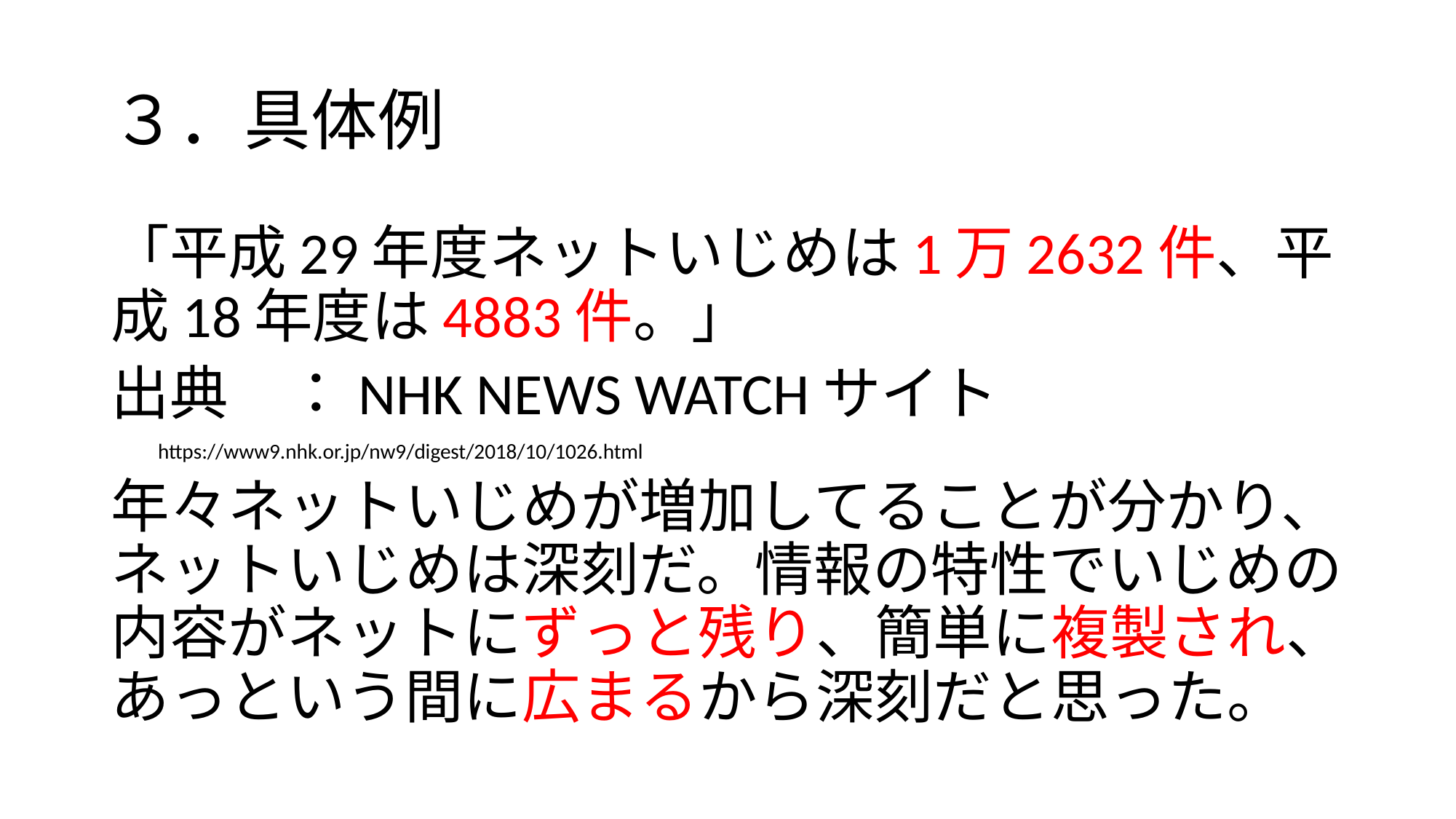

# ３．具体例
「平成29年度ネットいじめは1万2632件、平成18年度は4883件。」
出典　：NHK NEWS WATCHサイト
　　https://www9.nhk.or.jp/nw9/digest/2018/10/1026.html
年々ネットいじめが増加してることが分かり、ネットいじめは深刻だ。情報の特性でいじめの内容がネットにずっと残り、簡単に複製され、あっという間に広まるから深刻だと思った。